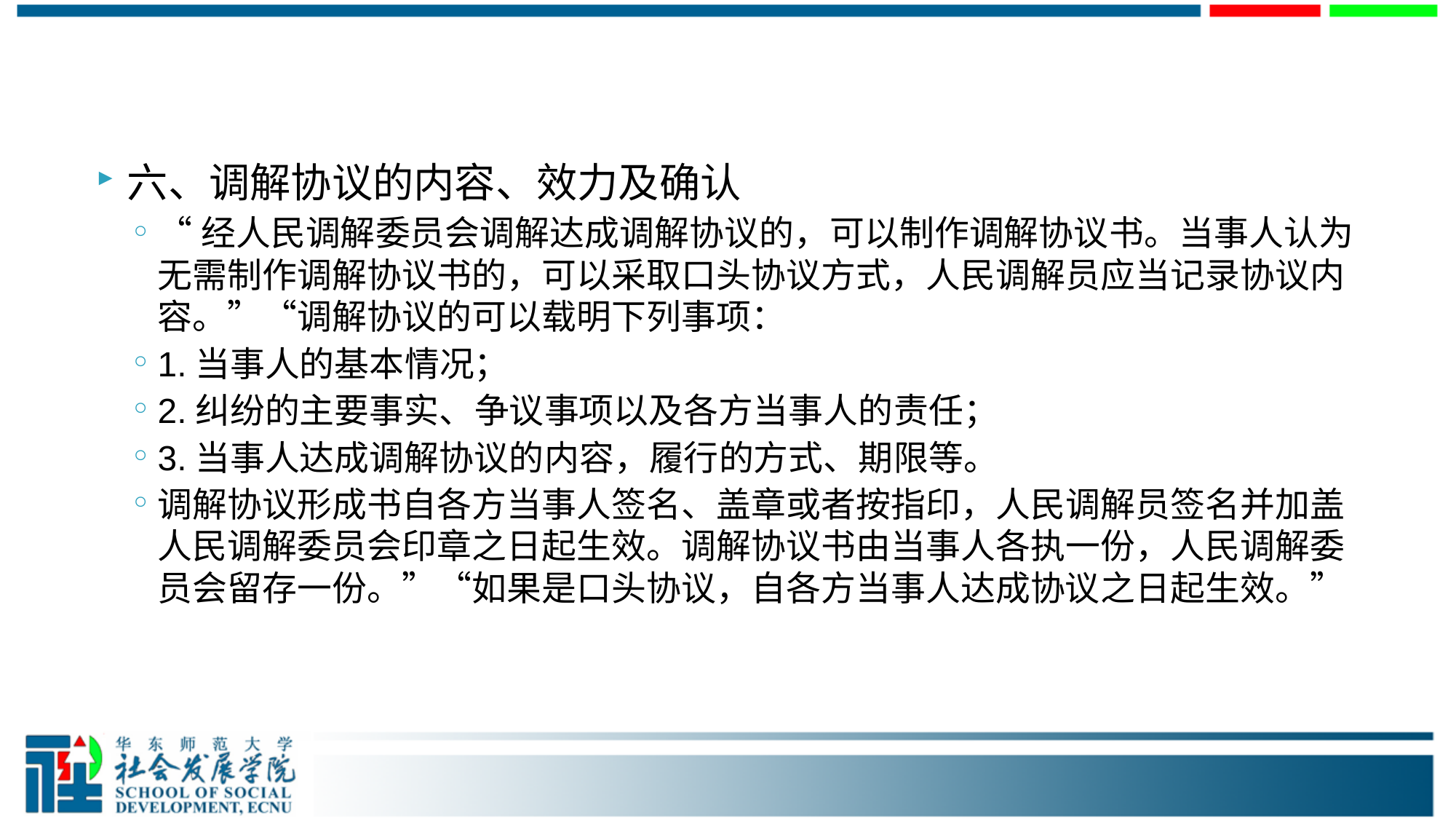

#
六、调解协议的内容、效力及确认
“经人民调解委员会调解达成调解协议的，可以制作调解协议书。当事人认为无需制作调解协议书的，可以采取口头协议方式，人民调解员应当记录协议内容。”“调解协议的可以载明下列事项：
1.当事人的基本情况；
2.纠纷的主要事实、争议事项以及各方当事人的责任；
3.当事人达成调解协议的内容，履行的方式、期限等。
调解协议形成书自各方当事人签名、盖章或者按指印，人民调解员签名并加盖人民调解委员会印章之日起生效。调解协议书由当事人各执一份，人民调解委员会留存一份。”“如果是口头协议，自各方当事人达成协议之日起生效。”